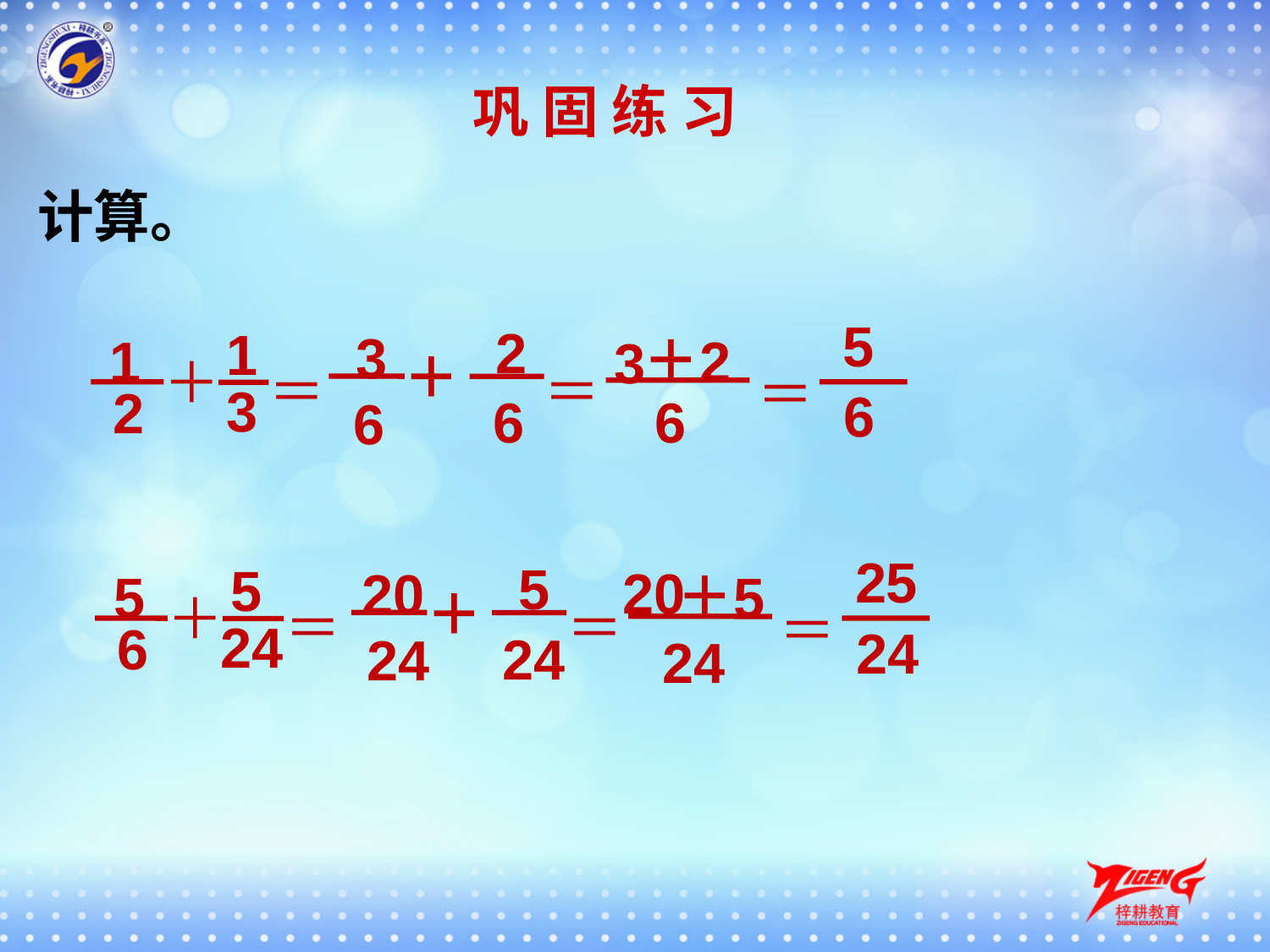

巩 固 练 习
计算。
   2
 6

   3
 6

＋
＝
1

 3
1
2
＝
＋
 2
    3
＋
6

 5

6
＝

   5
 24

20
 24

＋
＝
20
 5
＋
24

5

 24
5
6
＝
＋
 25

24
＝